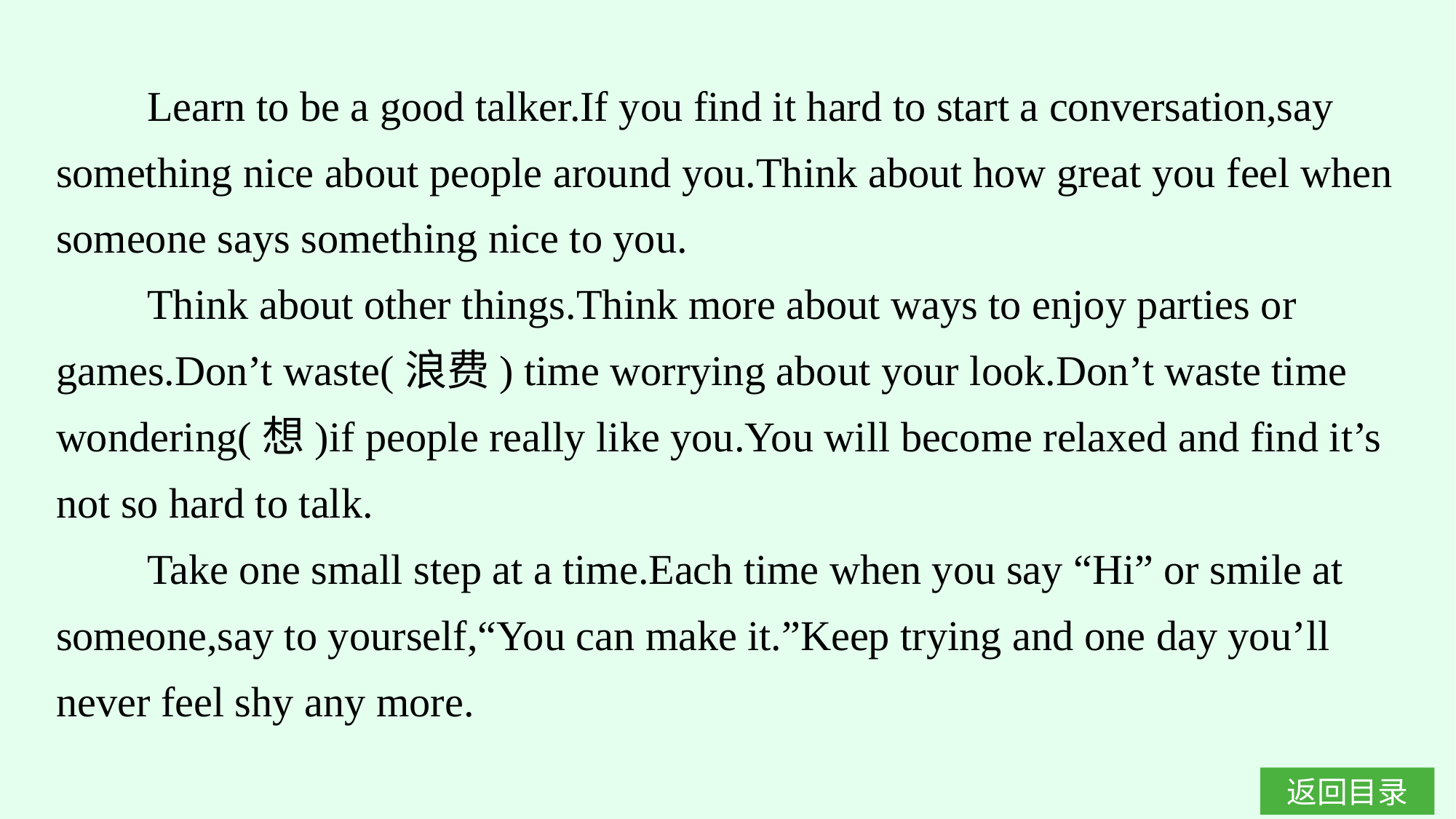

Learn to be a good talker.If you find it hard to start a conversation,say something nice about people around you.Think about how great you feel when someone says something nice to you.
Think about other things.Think more about ways to enjoy parties or games.Don’t waste(浪费) time worrying about your look.Don’t waste time wondering(想)if people really like you.You will become relaxed and find it’s not so hard to talk.
Take one small step at a time.Each time when you say “Hi” or smile at someone,say to yourself,“You can make it.”Keep trying and one day you’ll never feel shy any more.